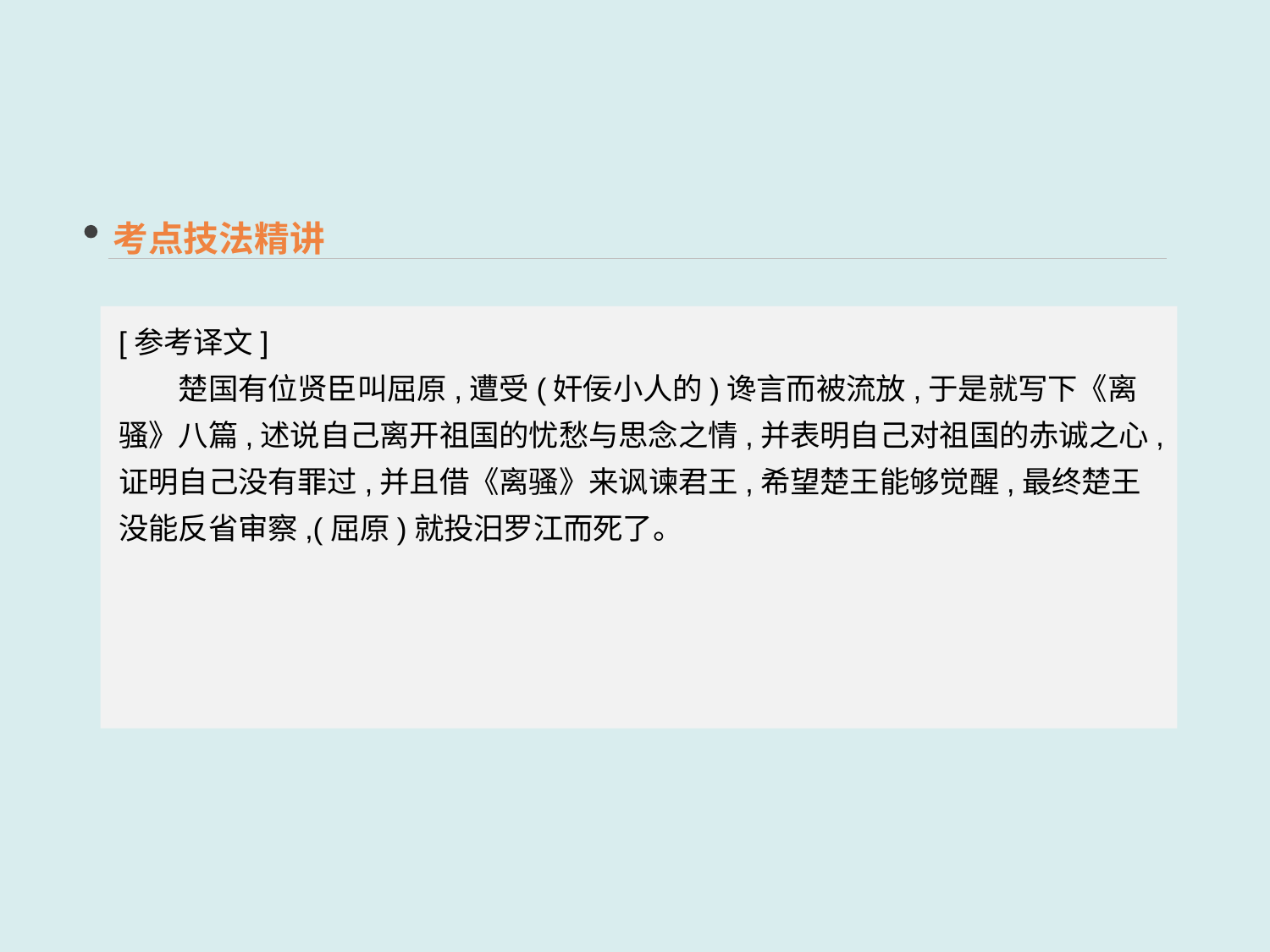

考点技法精讲

[参考译文]
　　楚国有位贤臣叫屈原,遭受(奸佞小人的)谗言而被流放,于是就写下《离骚》八篇,述说自己离开祖国的忧愁与思念之情,并表明自己对祖国的赤诚之心,证明自己没有罪过,并且借《离骚》来讽谏君王,希望楚王能够觉醒,最终楚王没能反省审察,(屈原)就投汨罗江而死了。